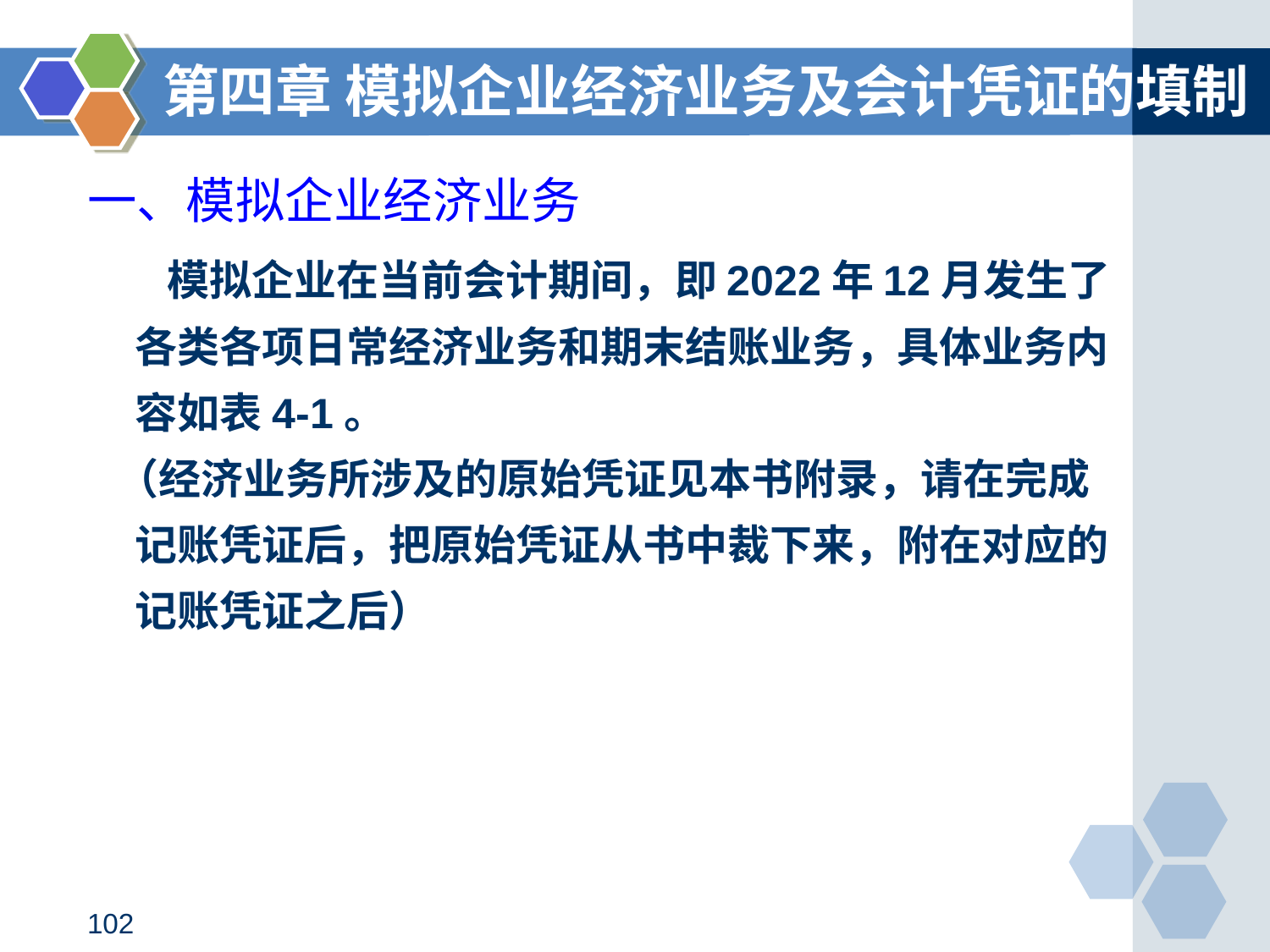

一、模拟企业经济业务
      模拟企业在当前会计期间，即2022年12月发生了各类各项日常经济业务和期末结账业务，具体业务内容如表4-1。
  （经济业务所涉及的原始凭证见本书附录，请在完成记账凭证后，把原始凭证从书中裁下来，附在对应的记账凭证之后）
第四章 模拟企业经济业务及会计凭证的填制